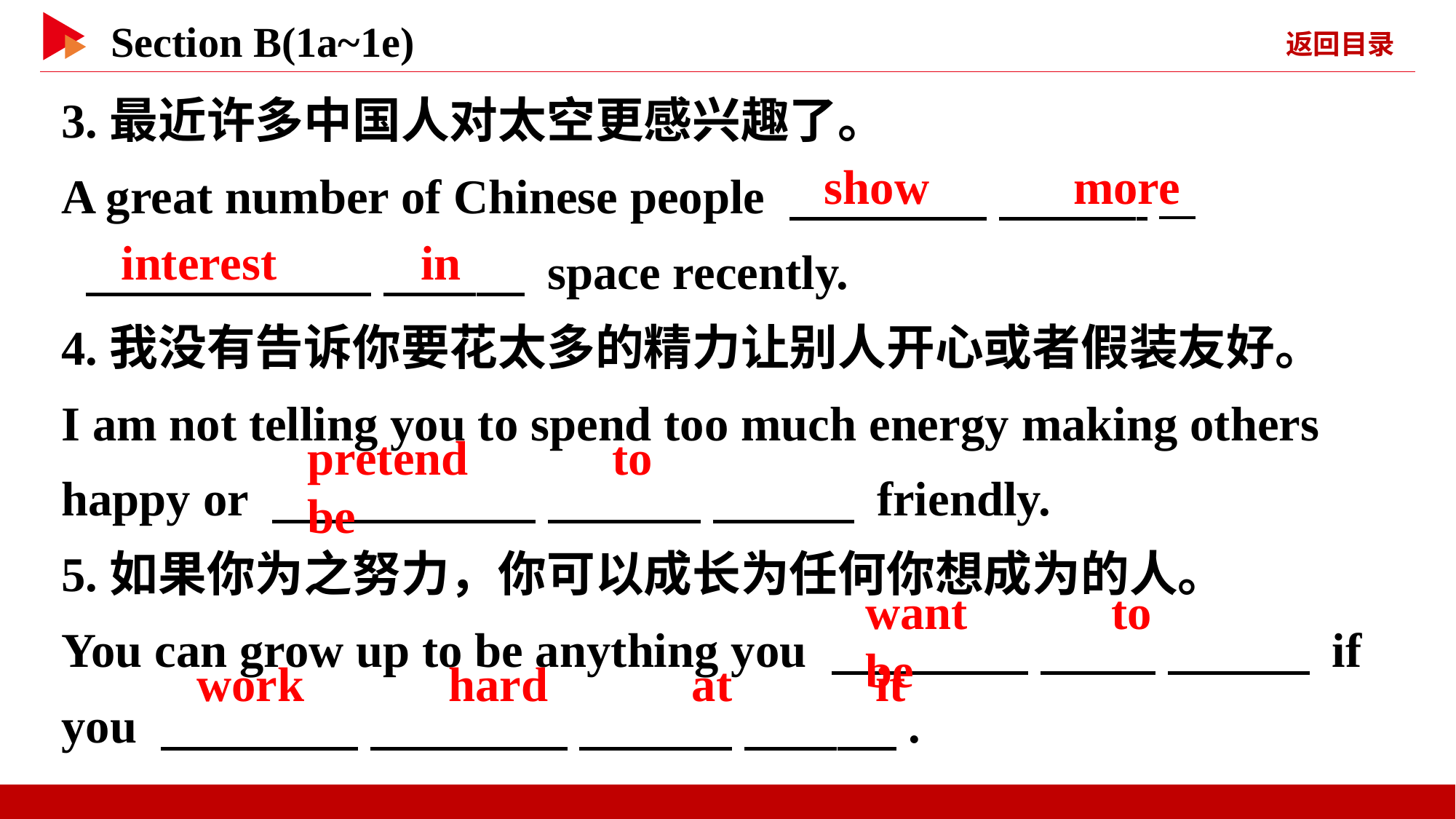

3.最近许多中国人对太空更感兴趣了。
A great number of Chinese people 　         　 　         _
 　                 　 　    　 space recently.
4.我没有告诉你要花太多的精力让别人开心或者假装友好。
I am not telling you to spend too much energy making others happy or 　               　 　     　 　    　 friendly.
show 　 　more
interest 　 　in
pretend 　 　to 　 　be
5.如果你为之努力，你可以成长为任何你想成为的人。
You can grow up to be anything you 　         　 　       　    　 if you 　         　 　         　 　     　 　     　.
want 　 　to   　be
work 　 　hard 　 　at 　 　it